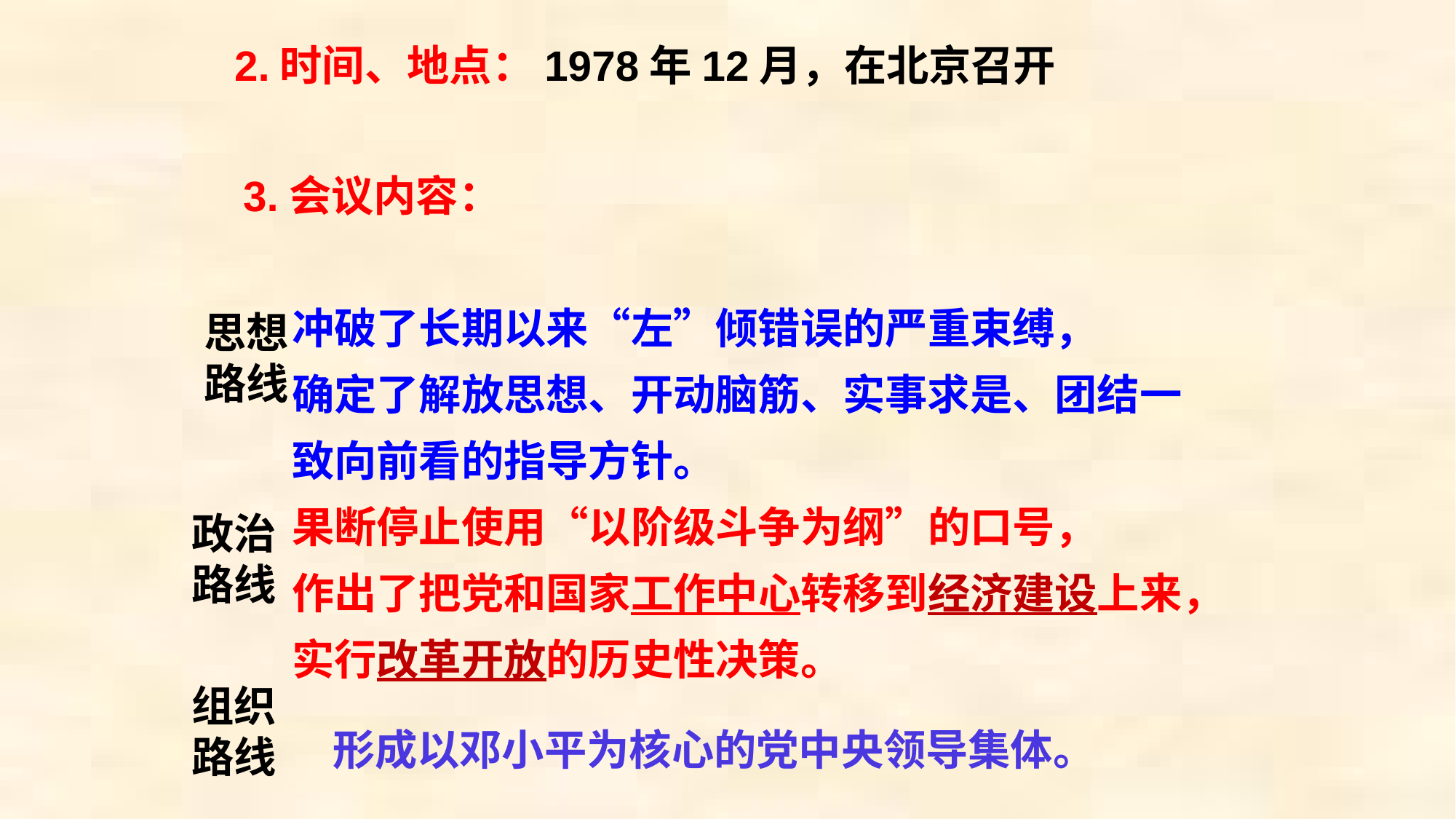

2.时间、地点：1978年12月，在北京召开
3.会议内容：

    冲破了长期以来“左”倾错误的严重束缚，
    确定了解放思想、开动脑筋、实事求是、团结一
    致向前看的指导方针。
    果断停止使用“以阶级斗争为纲”的口号，
    作出了把党和国家工作中心转移到经济建设上来，
    实行改革开放的历史性决策。
思想路线
政治路线
组织路线
形成以邓小平为核心的党中央领导集体。